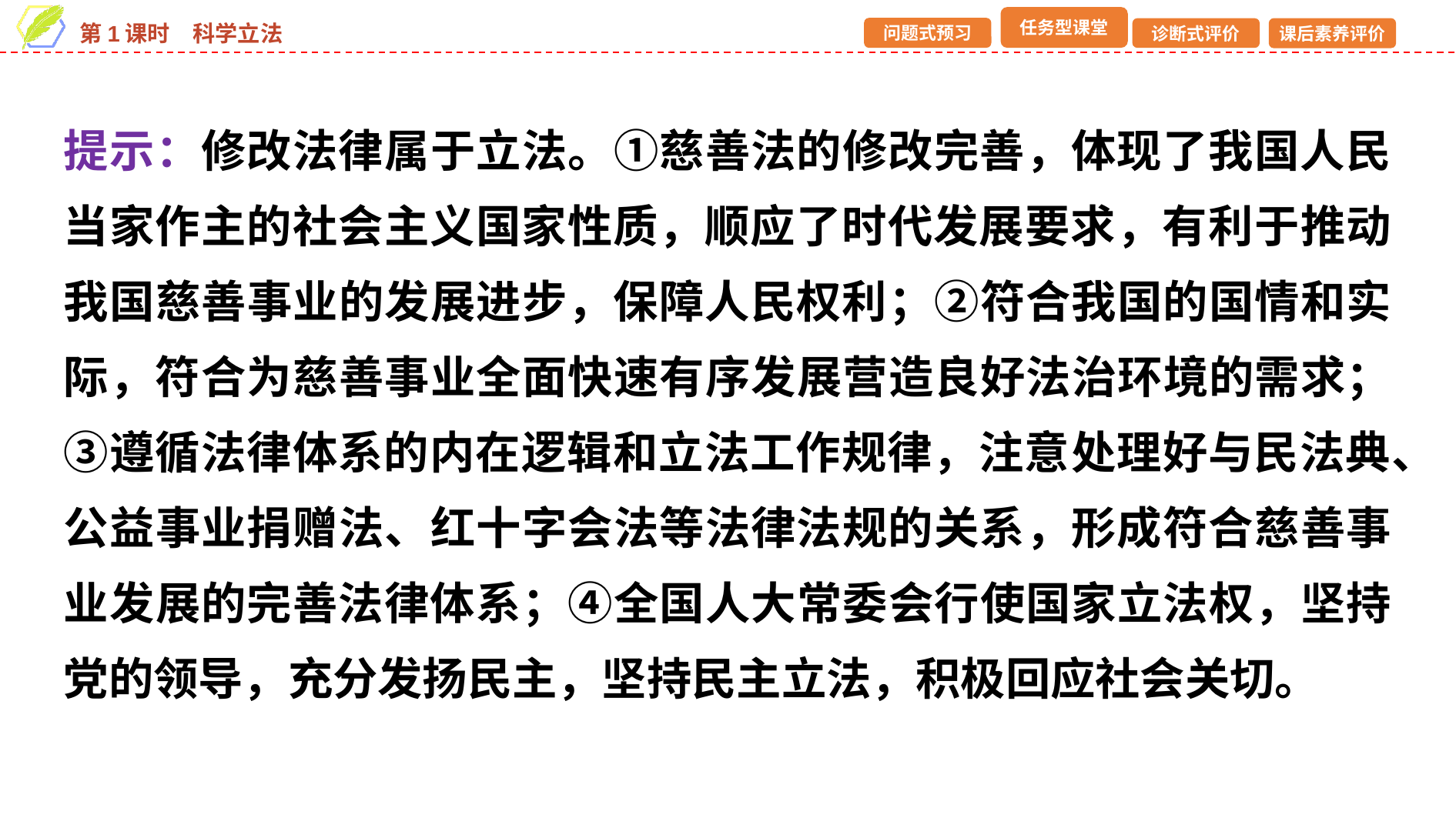

提示：修改法律属于立法。①慈善法的修改完善，体现了我国人民当家作主的社会主义国家性质，顺应了时代发展要求，有利于推动我国慈善事业的发展进步，保障人民权利；②符合我国的国情和实际，符合为慈善事业全面快速有序发展营造良好法治环境的需求；③遵循法律体系的内在逻辑和立法工作规律，注意处理好与民法典、公益事业捐赠法、红十字会法等法律法规的关系，形成符合慈善事业发展的完善法律体系；④全国人大常委会行使国家立法权，坚持党的领导，充分发扬民主，坚持民主立法，积极回应社会关切。